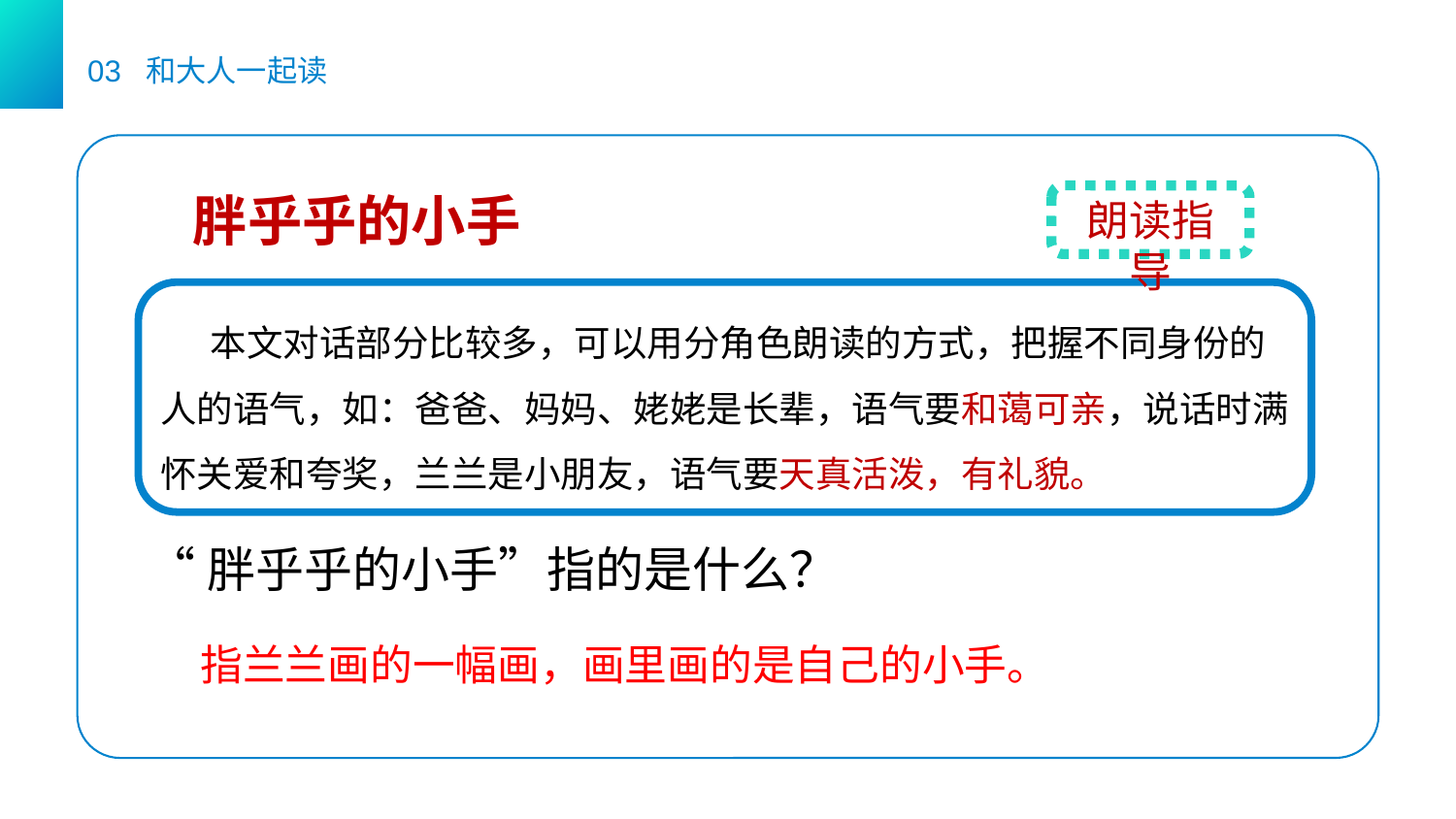

03  和大人一起读

 胖乎乎的小手
朗读指导
     本文对话部分比较多，可以用分角色朗读的方式，把握不同身份的人的语气，如：爸爸、妈妈、姥姥是长辈，语气要和蔼可亲，说话时满怀关爱和夸奖，兰兰是小朋友，语气要天真活泼，有礼貌。
“胖乎乎的小手”指的是什么？
指兰兰画的一幅画，画里画的是自己的小手。